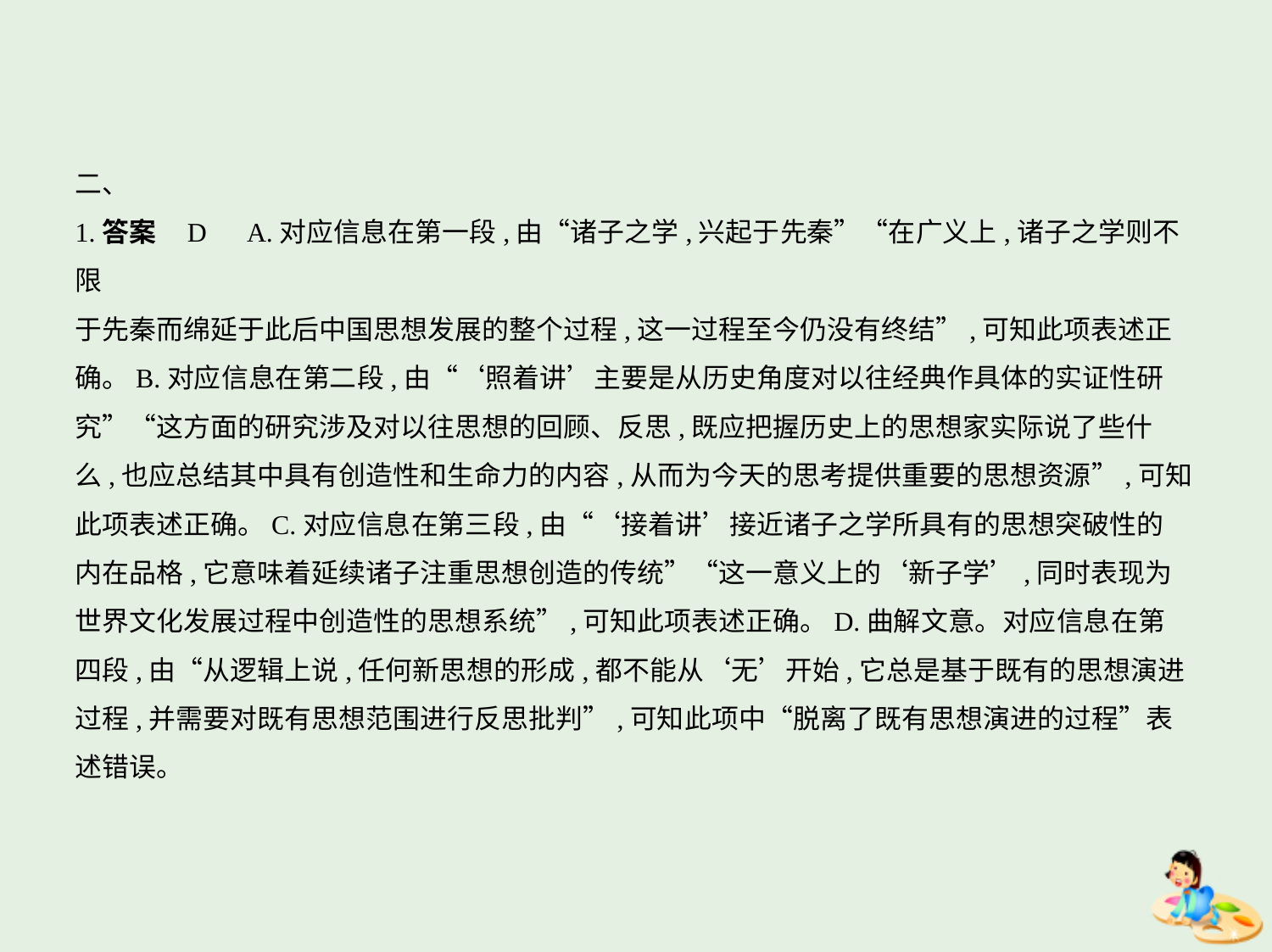

二、
1.答案    D　A.对应信息在第一段,由“诸子之学,兴起于先秦”“在广义上,诸子之学则不限
于先秦而绵延于此后中国思想发展的整个过程,这一过程至今仍没有终结”,可知此项表述正
确。B.对应信息在第二段,由“‘照着讲’主要是从历史角度对以往经典作具体的实证性研
究”“这方面的研究涉及对以往思想的回顾、反思,既应把握历史上的思想家实际说了些什
么,也应总结其中具有创造性和生命力的内容,从而为今天的思考提供重要的思想资源”,可知
此项表述正确。C.对应信息在第三段,由“‘接着讲’接近诸子之学所具有的思想突破性的
内在品格,它意味着延续诸子注重思想创造的传统”“这一意义上的‘新子学’,同时表现为
世界文化发展过程中创造性的思想系统”,可知此项表述正确。D.曲解文意。对应信息在第
四段,由“从逻辑上说,任何新思想的形成,都不能从‘无’开始,它总是基于既有的思想演进
过程,并需要对既有思想范围进行反思批判”,可知此项中“脱离了既有思想演进的过程”表
述错误。